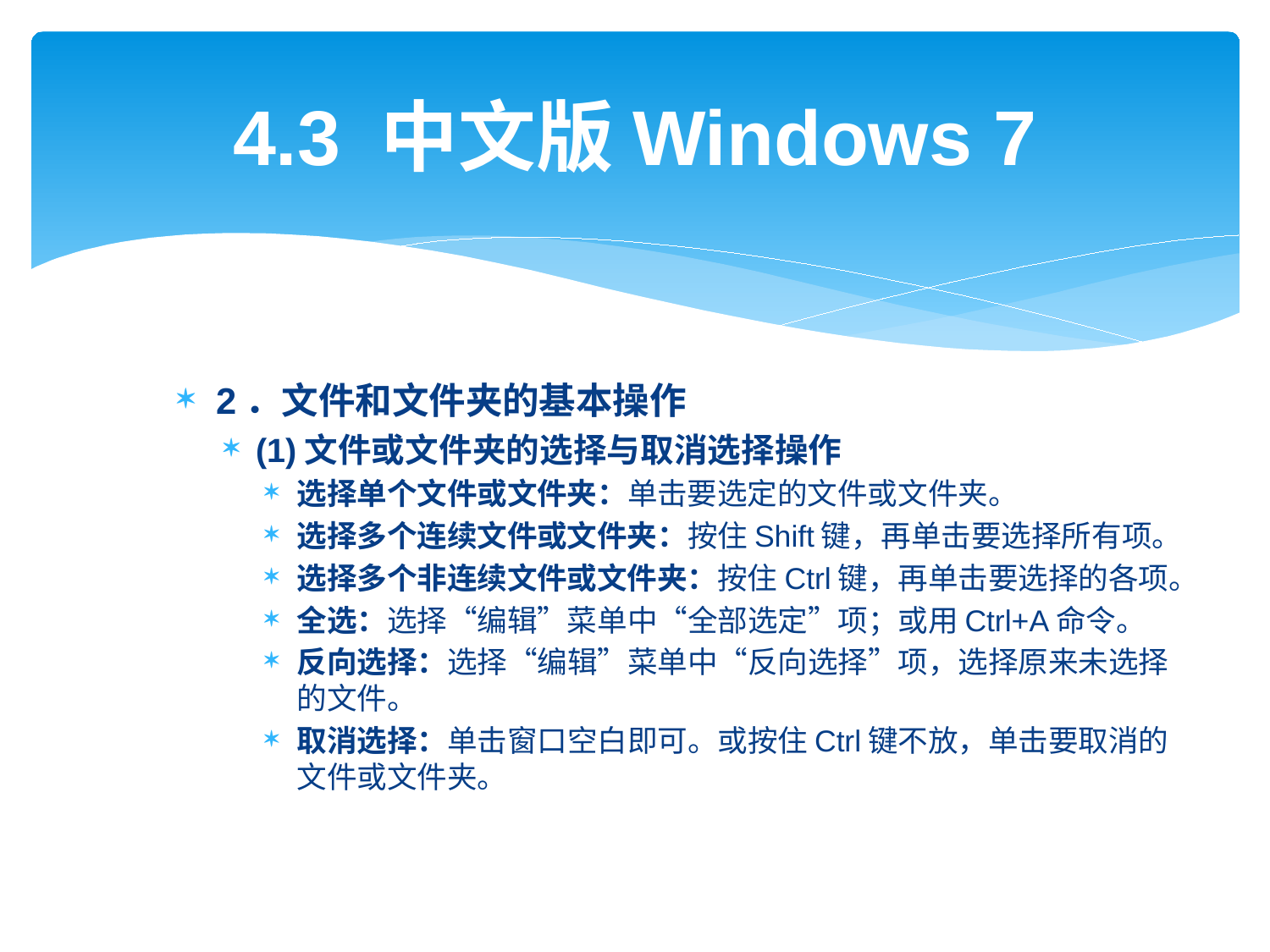

# 4.3 中文版Windows 7
2．文件和文件夹的基本操作
(1)文件或文件夹的选择与取消选择操作
选择单个文件或文件夹：单击要选定的文件或文件夹。
选择多个连续文件或文件夹：按住Shift键，再单击要选择所有项。
选择多个非连续文件或文件夹：按住Ctrl键，再单击要选择的各项。
全选：选择“编辑”菜单中“全部选定”项；或用Ctrl+A命令。
反向选择：选择“编辑”菜单中“反向选择”项，选择原来未选择的文件。
取消选择：单击窗口空白即可。或按住Ctrl键不放，单击要取消的文件或文件夹。